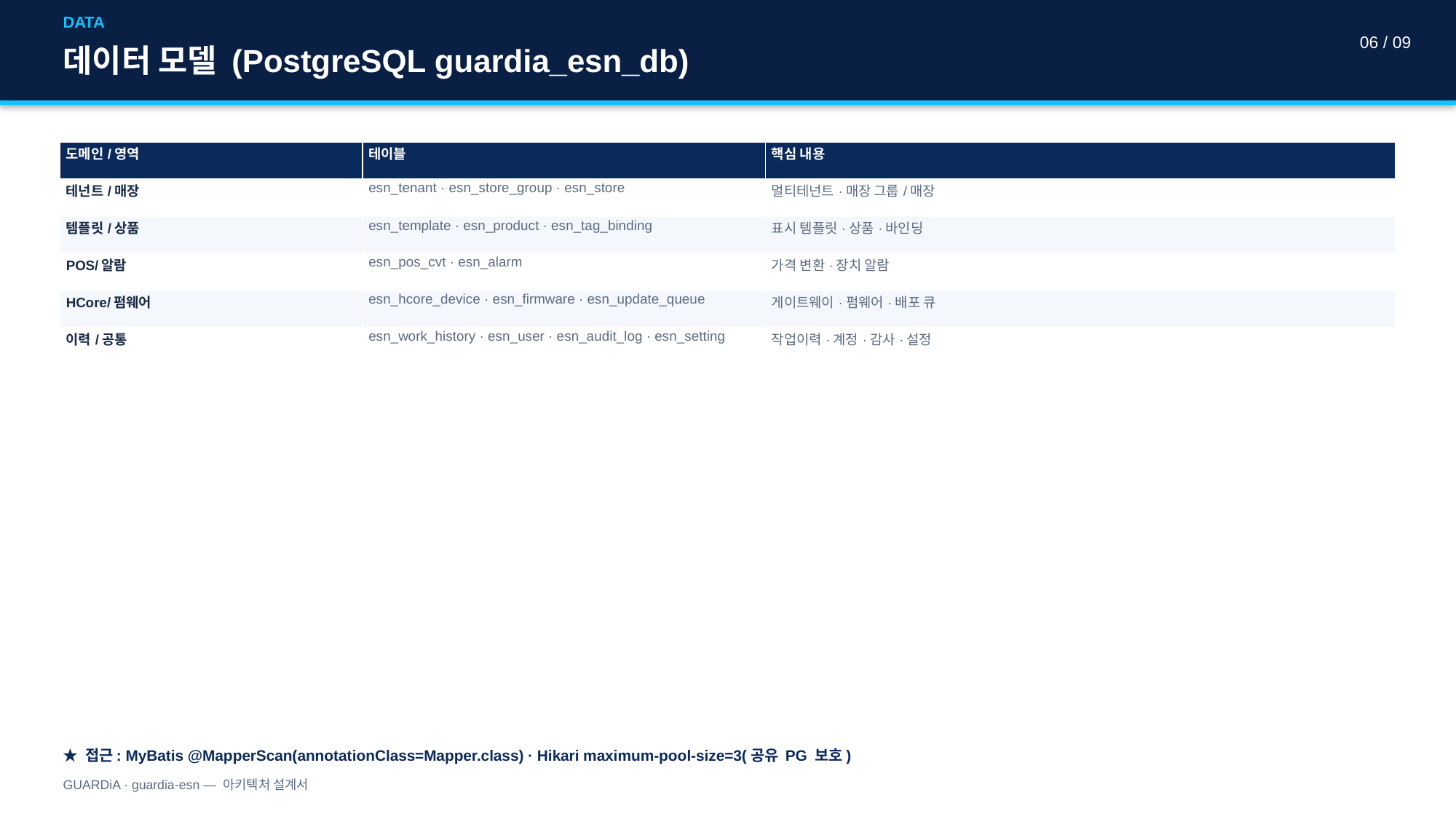

DATA
06 / 09
데이터 모델 (PostgreSQL guardia_esn_db)

| 도메인/영역 | 테이블 | 핵심 내용 |
| --- | --- | --- |
| 테넌트/매장 | esn\_tenant · esn\_store\_group · esn\_store | 멀티테넌트·매장 그룹/매장 |
| 템플릿/상품 | esn\_template · esn\_product · esn\_tag\_binding | 표시 템플릿·상품·바인딩 |
| POS/알람 | esn\_pos\_cvt · esn\_alarm | 가격 변환·장치 알람 |
| HCore/펌웨어 | esn\_hcore\_device · esn\_firmware · esn\_update\_queue | 게이트웨이·펌웨어·배포 큐 |
| 이력/공통 | esn\_work\_history · esn\_user · esn\_audit\_log · esn\_setting | 작업이력·계정·감사·설정 |
★ 접근: MyBatis @MapperScan(annotationClass=Mapper.class) · Hikari maximum-pool-size=3(공유 PG 보호)
GUARDiA · guardia-esn — 아키텍처 설계서